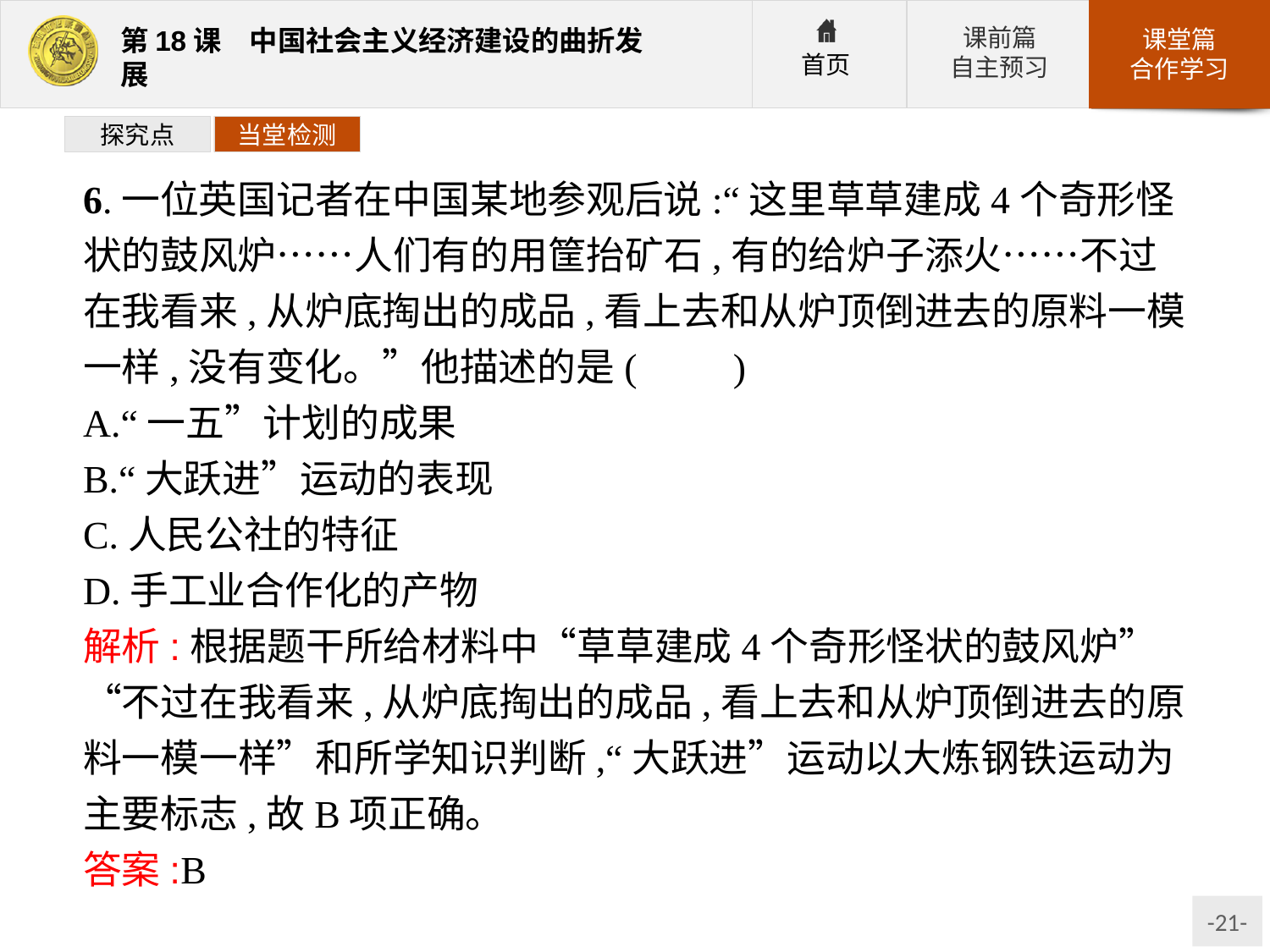

探究点
当堂检测
6.一位英国记者在中国某地参观后说:“这里草草建成4个奇形怪状的鼓风炉……人们有的用筐抬矿石,有的给炉子添火……不过在我看来,从炉底掏出的成品,看上去和从炉顶倒进去的原料一模一样,没有变化。”他描述的是(　　)
A.“一五”计划的成果
B.“大跃进”运动的表现
C.人民公社的特征
D.手工业合作化的产物
解析:根据题干所给材料中“草草建成4个奇形怪状的鼓风炉”“不过在我看来,从炉底掏出的成品,看上去和从炉顶倒进去的原料一模一样”和所学知识判断,“大跃进”运动以大炼钢铁运动为主要标志,故B项正确。
答案:B